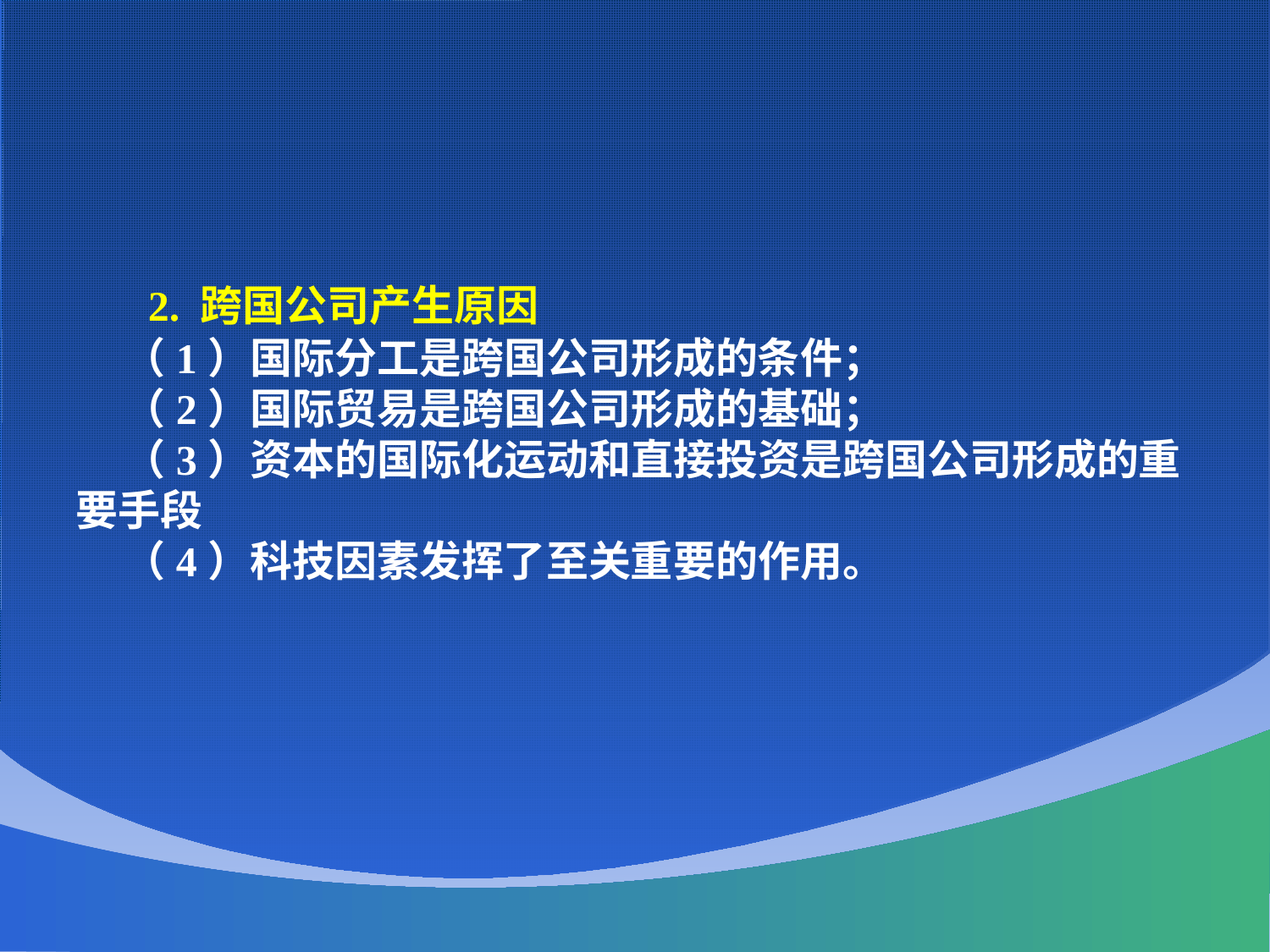

2. 跨国公司产生原因
（1）国际分工是跨国公司形成的条件；
（2）国际贸易是跨国公司形成的基础；
（3）资本的国际化运动和直接投资是跨国公司形成的重要手段
（4）科技因素发挥了至关重要的作用。